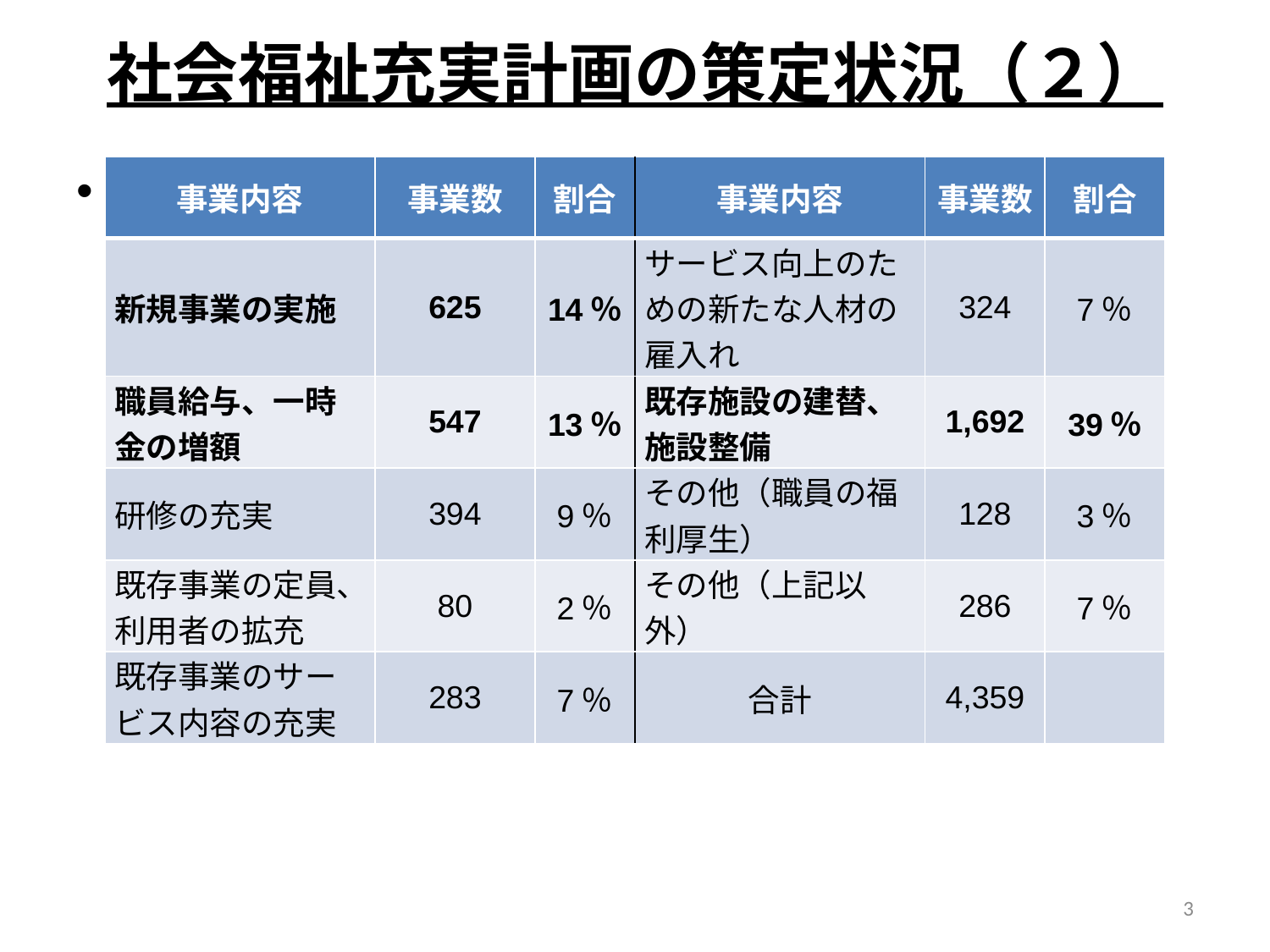

# 社会福祉充実計画の策定状況（２）
具体的な事業の内容

| 事業内容 | 事業数 | 割合 | 事業内容 | 事業数 | 割合 |
| --- | --- | --- | --- | --- | --- |
| 新規事業の実施 | 625 | 14％ | サービス向上のための新たな人材の雇入れ | 324 | 7％ |
| 職員給与、一時金の増額 | 547 | 13％ | 既存施設の建替、施設整備 | 1,692 | 39％ |
| 研修の充実 | 394 | 9％ | その他（職員の福利厚生） | 128 | 3％ |
| 既存事業の定員、利用者の拡充 | 80 | 2％ | その他（上記以外） | 286 | 7％ |
| 既存事業のサービス内容の充実 | 283 | 7％ | 合計 | 4,359 |  |
3